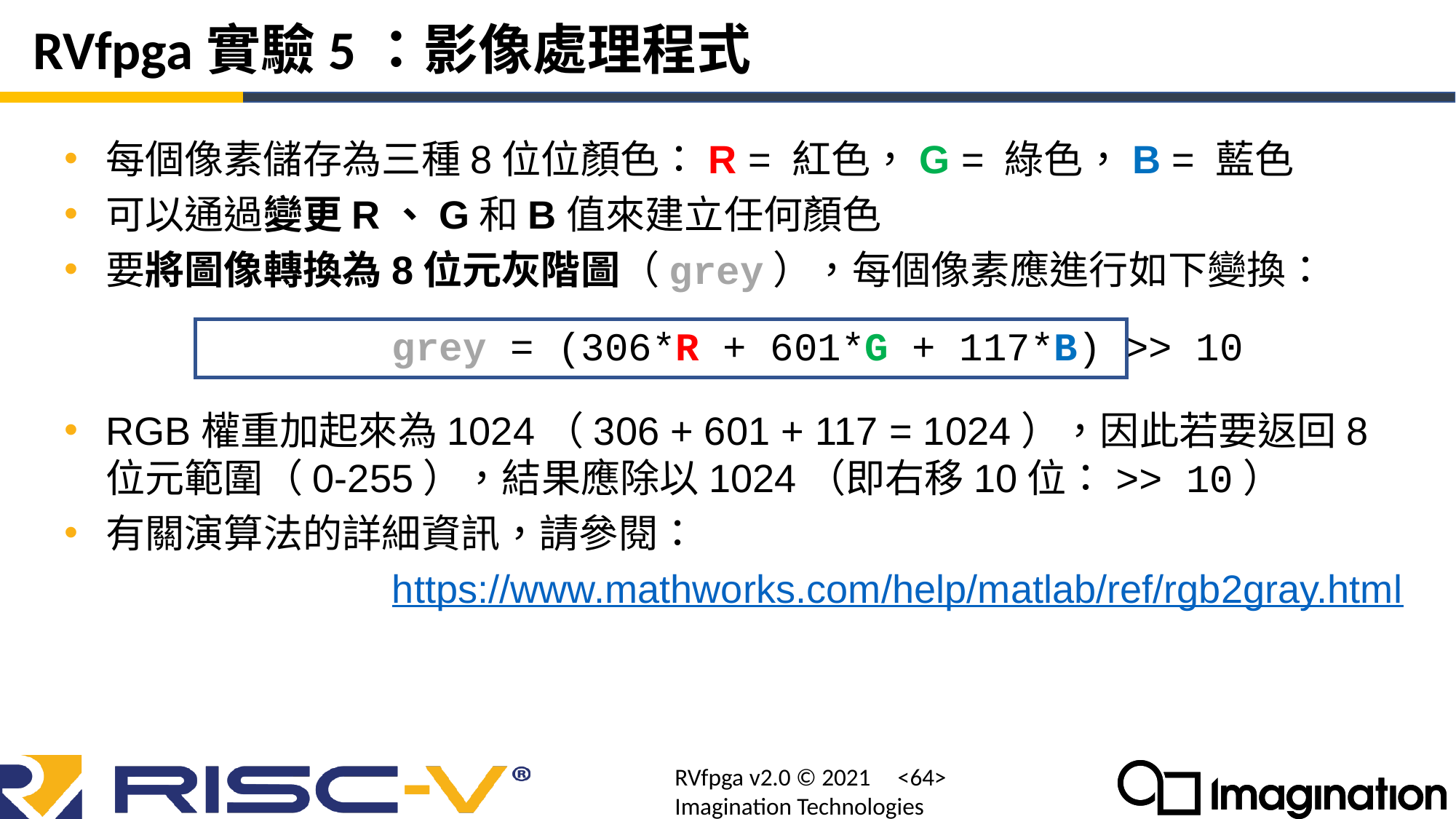

# RVfpga實驗5：影像處理程式
每個像素儲存為三種8位位顏色：R = 紅色，G = 綠色，B = 藍色
可以通過變更R、G和B值來建立任何顏色
要將圖像轉換為8位元灰階圖（grey），每個像素應進行如下變換：

			grey = (306*R + 601*G + 117*B) >> 10

RGB權重加起來為1024（306 + 601 + 117 = 1024），因此若要返回8位元範圍（0-255），結果應除以1024（即右移10位：>> 10）
有關演算法的詳細資訊，請參閱：
			https://www.mathworks.com/help/matlab/ref/rgb2gray.html